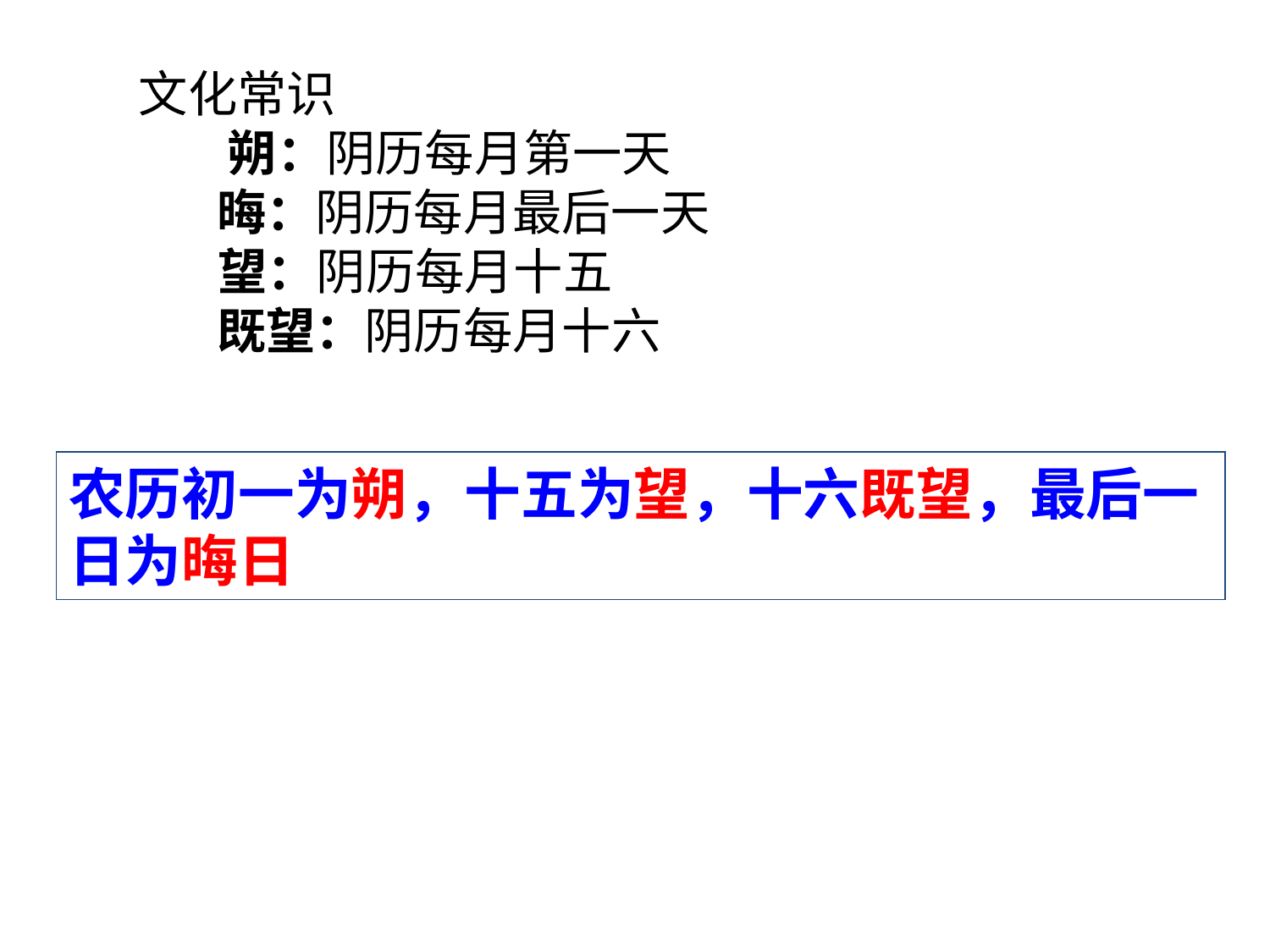

文化常识
       朔：阴历每月第一天
      晦：阴历每月最后一天
      望：阴历每月十五
      既望：阴历每月十六

农历初一为朔，十五为望，十六既望，最后一日为晦日